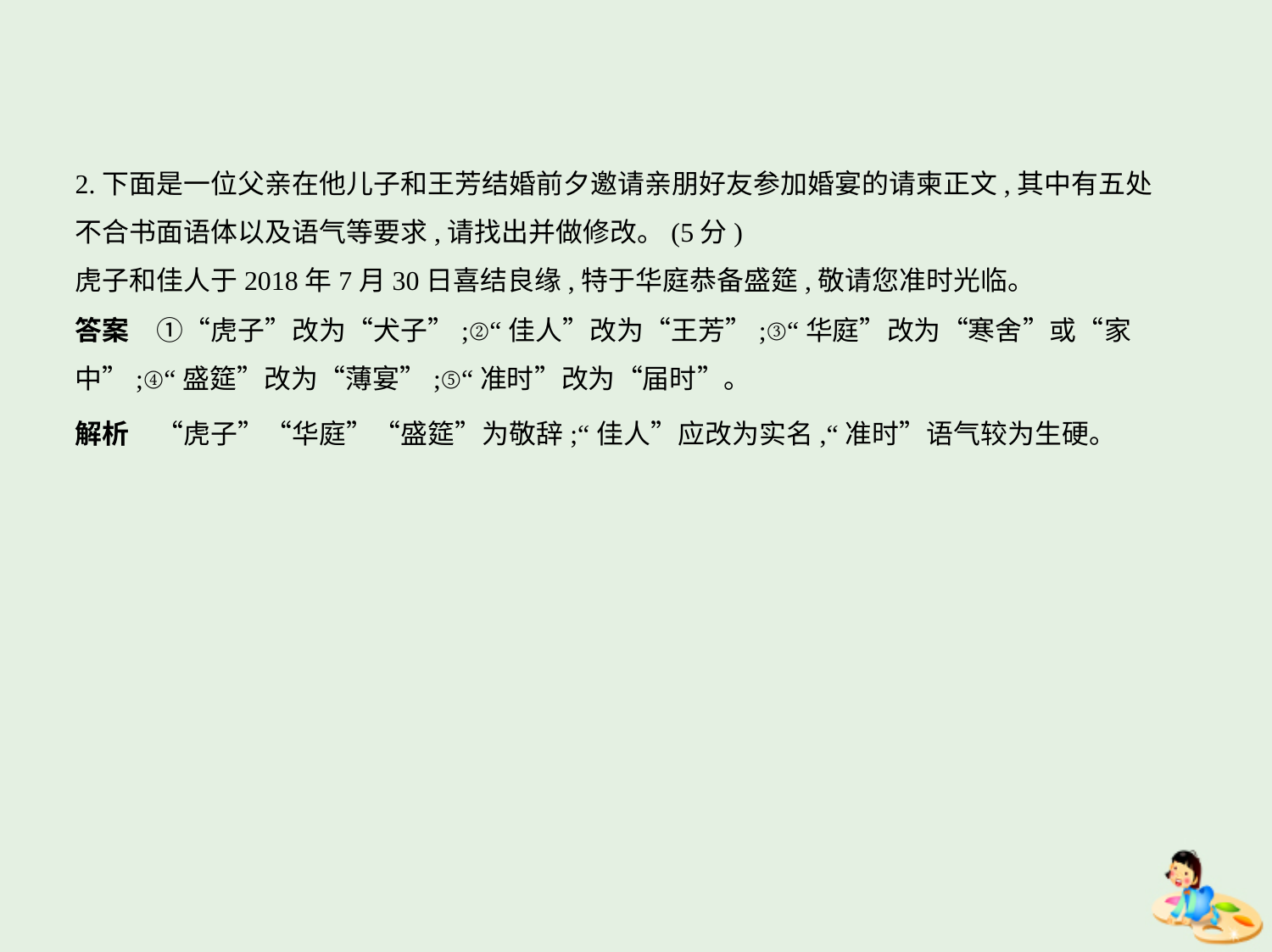

2.下面是一位父亲在他儿子和王芳结婚前夕邀请亲朋好友参加婚宴的请柬正文,其中有五处
不合书面语体以及语气等要求,请找出并做修改。(5分)
虎子和佳人于2018年7月30日喜结良缘,特于华庭恭备盛筵,敬请您准时光临。
答案　①“虎子”改为“犬子”;②“佳人”改为“王芳”;③“华庭”改为“寒舍”或“家
中”;④“盛筵”改为“薄宴”;⑤“准时”改为“届时”。
解析　“虎子”“华庭”“盛筵”为敬辞;“佳人”应改为实名,“准时”语气较为生硬。